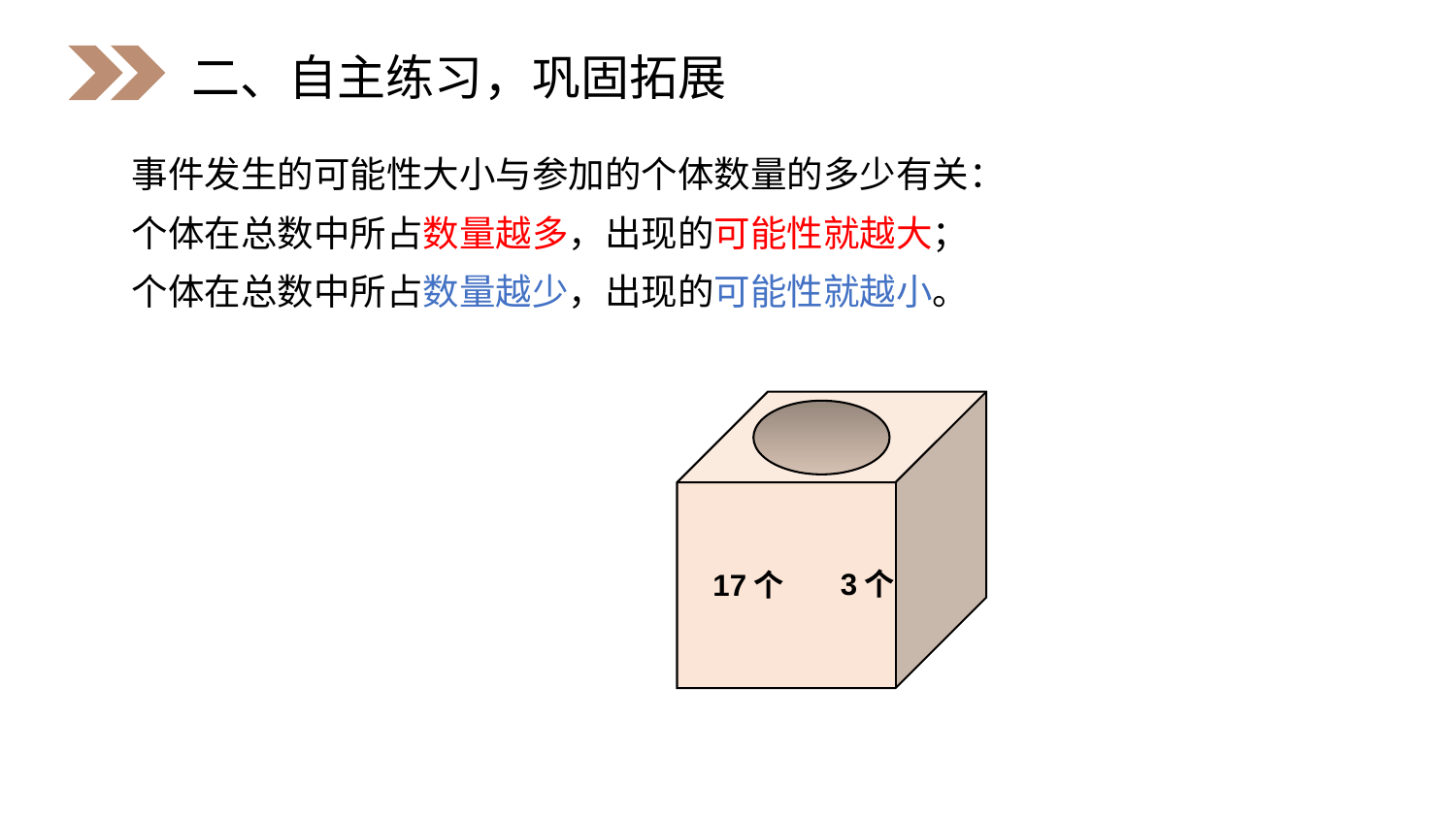

二、自主练习，巩固拓展
    事件发生的可能性大小与参加的个体数量的多少有关：
    个体在总数中所占数量越多，出现的可能性就越大；
    个体在总数中所占数量越少，出现的可能性就越小。

3个
17个